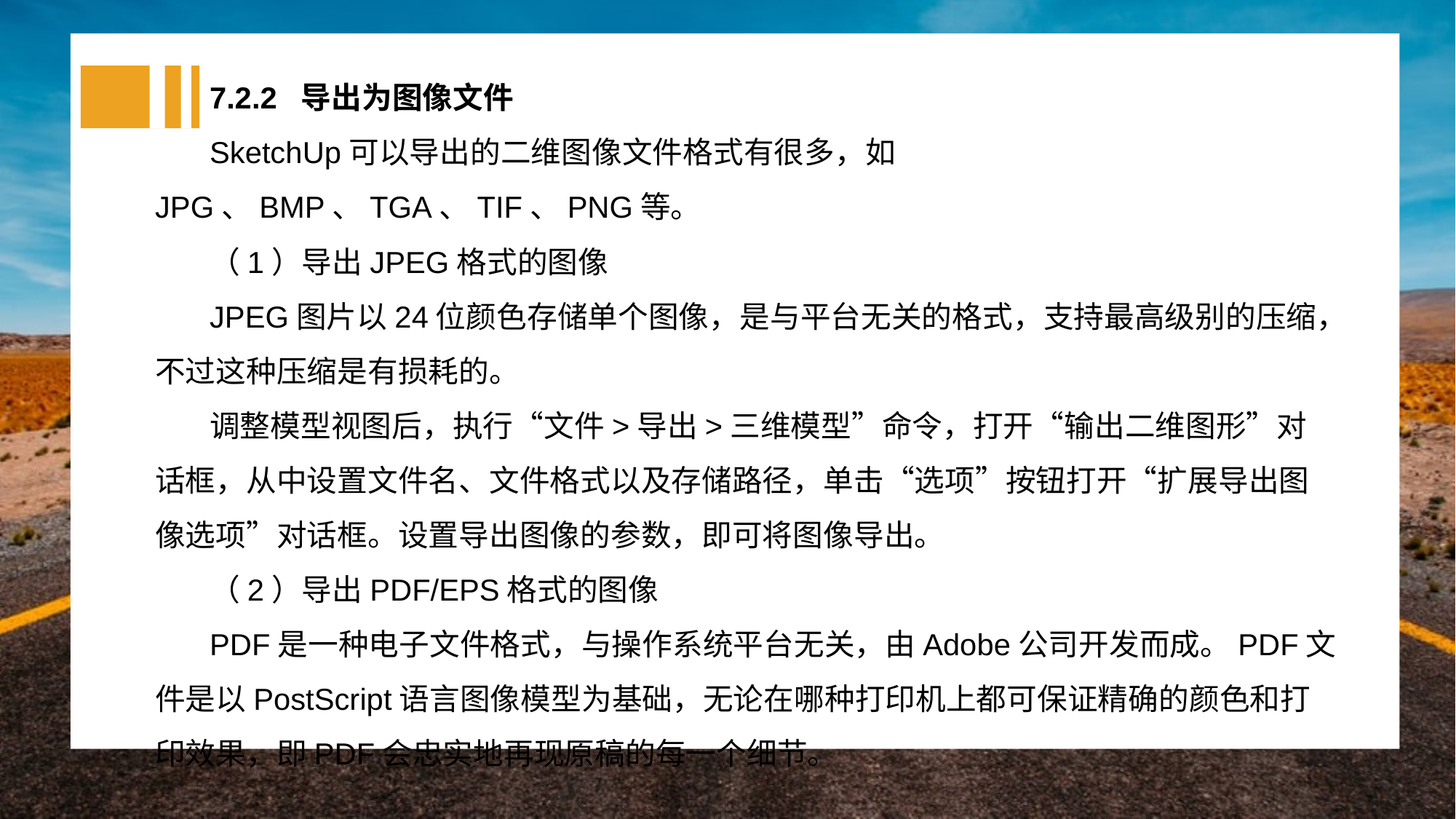

7.2.2  导出为图像文件
SketchUp可以导出的二维图像文件格式有很多，如JPG、BMP、TGA、TIF、PNG等。
（1）导出JPEG格式的图像
JPEG图片以24位颜色存储单个图像，是与平台无关的格式，支持最高级别的压缩，不过这种压缩是有损耗的。
调整模型视图后，执行“文件>导出>三维模型”命令，打开“输出二维图形”对话框，从中设置文件名、文件格式以及存储路径，单击“选项”按钮打开“扩展导出图像选项”对话框。设置导出图像的参数，即可将图像导出。
（2）导出PDF/EPS格式的图像
PDF是一种电子文件格式，与操作系统平台无关，由Adobe公司开发而成。PDF文件是以PostScript语言图像模型为基础，无论在哪种打印机上都可保证精确的颜色和打印效果，即PDF会忠实地再现原稿的每一个细节。